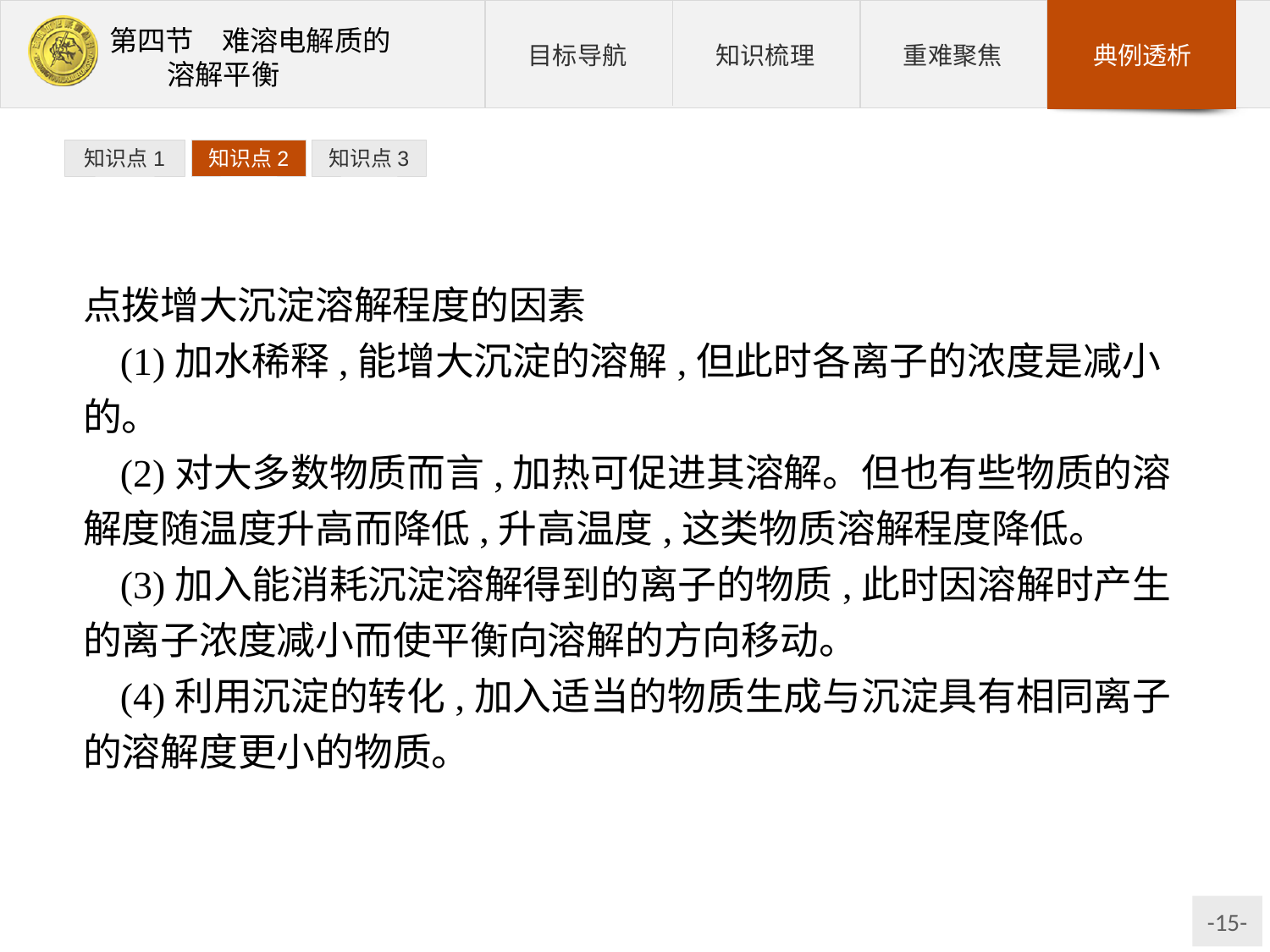

知识点1
知识点2
知识点3
点拨增大沉淀溶解程度的因素
(1)加水稀释,能增大沉淀的溶解,但此时各离子的浓度是减小的。
(2)对大多数物质而言,加热可促进其溶解。但也有些物质的溶解度随温度升高而降低,升高温度,这类物质溶解程度降低。
(3)加入能消耗沉淀溶解得到的离子的物质,此时因溶解时产生的离子浓度减小而使平衡向溶解的方向移动。
(4)利用沉淀的转化,加入适当的物质生成与沉淀具有相同离子的溶解度更小的物质。